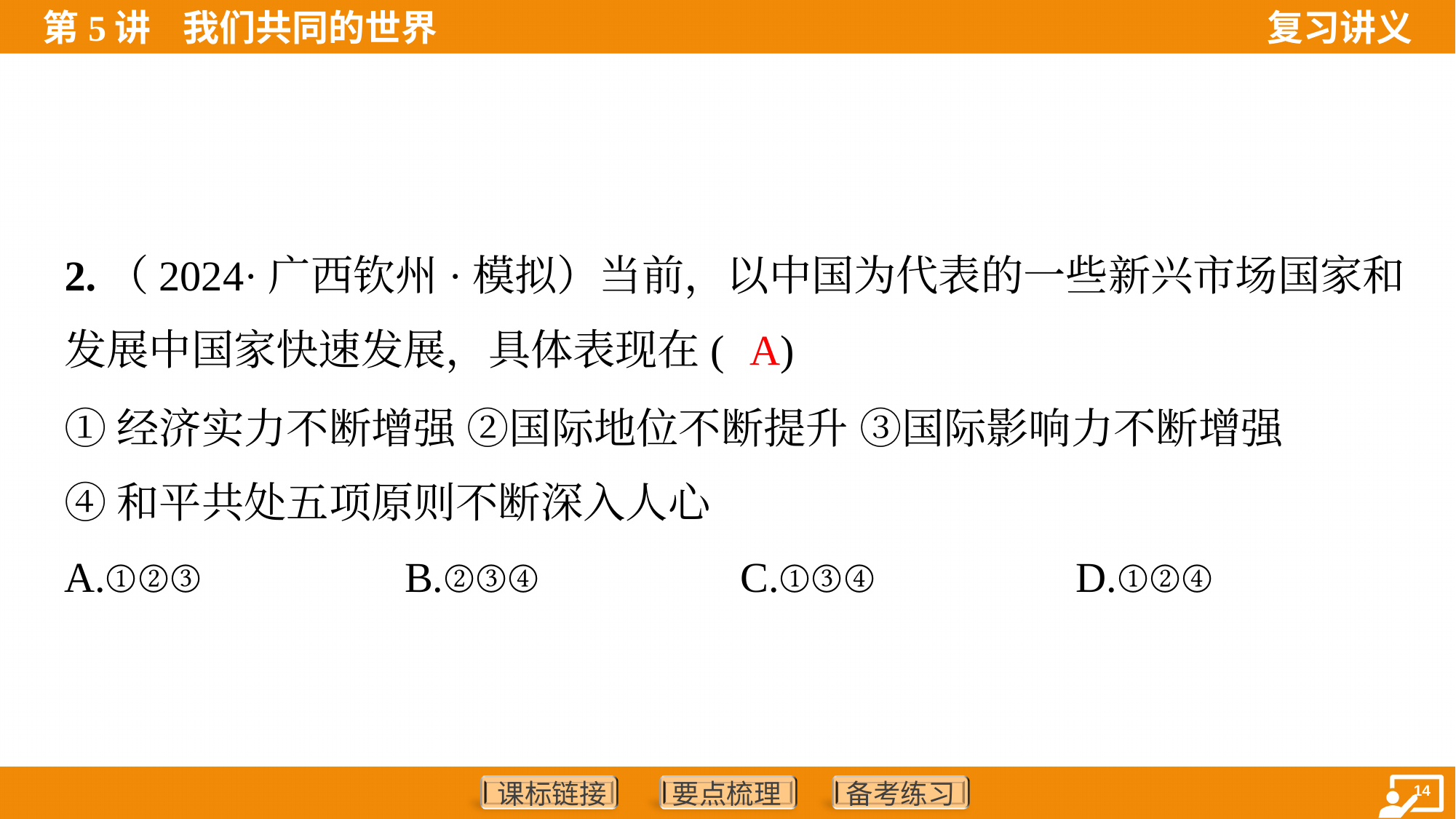

2.（2024·广西钦州·模拟）当前，以中国为代表的一些新兴市场国家和
发展中国家快速发展，具体表现在(     )
A
①经济实力不断增强 ②国际地位不断提升 ③国际影响力不断增强
④和平共处五项原则不断深入人心
A.①②③	B.②③④	C.①③④	D.①②④